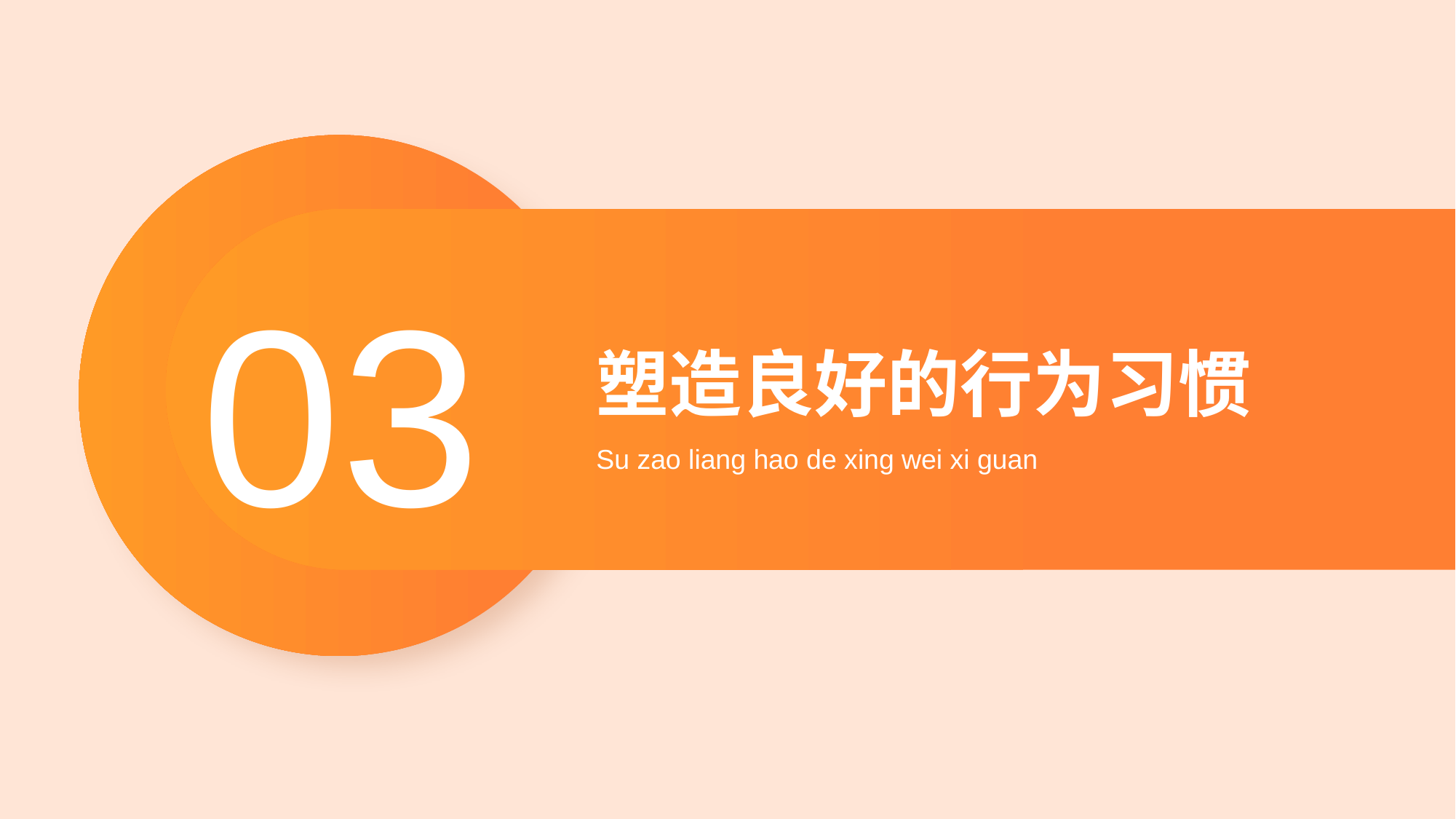

03
# 塑造良好的行为习惯
Su zao liang hao de xing wei xi guan